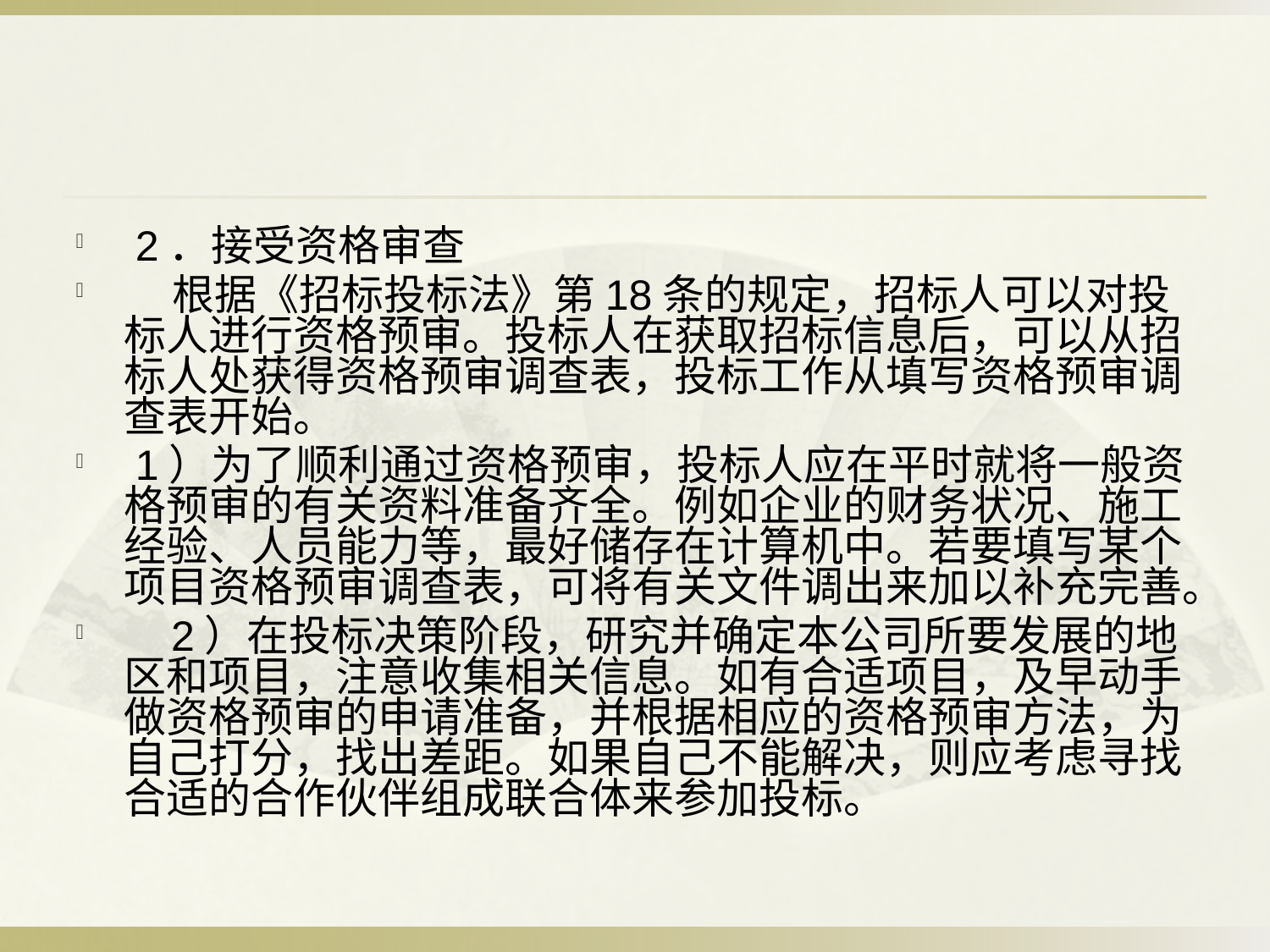

#
 2．接受资格审查
    根据《招标投标法》第18条的规定，招标人可以对投标人进行资格预审。投标人在获取招标信息后，可以从招标人处获得资格预审调查表，投标工作从填写资格预审调查表开始。
 1）为了顺利通过资格预审，投标人应在平时就将一般资格预审的有关资料准备齐全。例如企业的财务状况、施工经验、人员能力等，最好储存在计算机中。若要填写某个项目资格预审调查表，可将有关文件调出来加以补充完善。
    2）在投标决策阶段，研究并确定本公司所要发展的地区和项目，注意收集相关信息。如有合适项目，及早动手做资格预审的申请准备，并根据相应的资格预审方法，为自己打分，找出差距。如果自己不能解决，则应考虑寻找合适的合作伙伴组成联合体来参加投标。